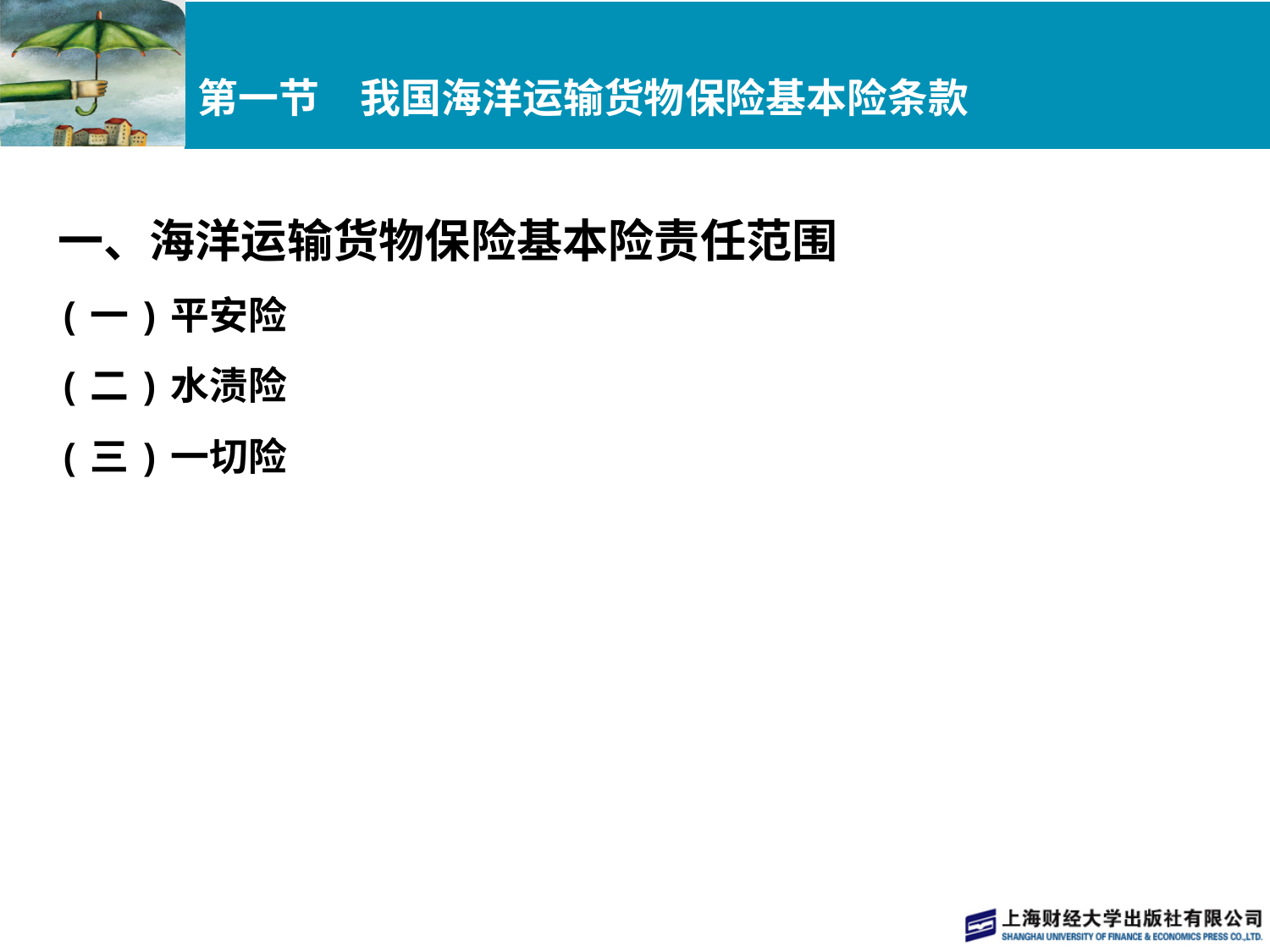

# 第一节　我国海洋运输货物保险基本险条款
一、海洋运输货物保险基本险责任范围
(一)平安险
(二)水渍险
(三)一切险